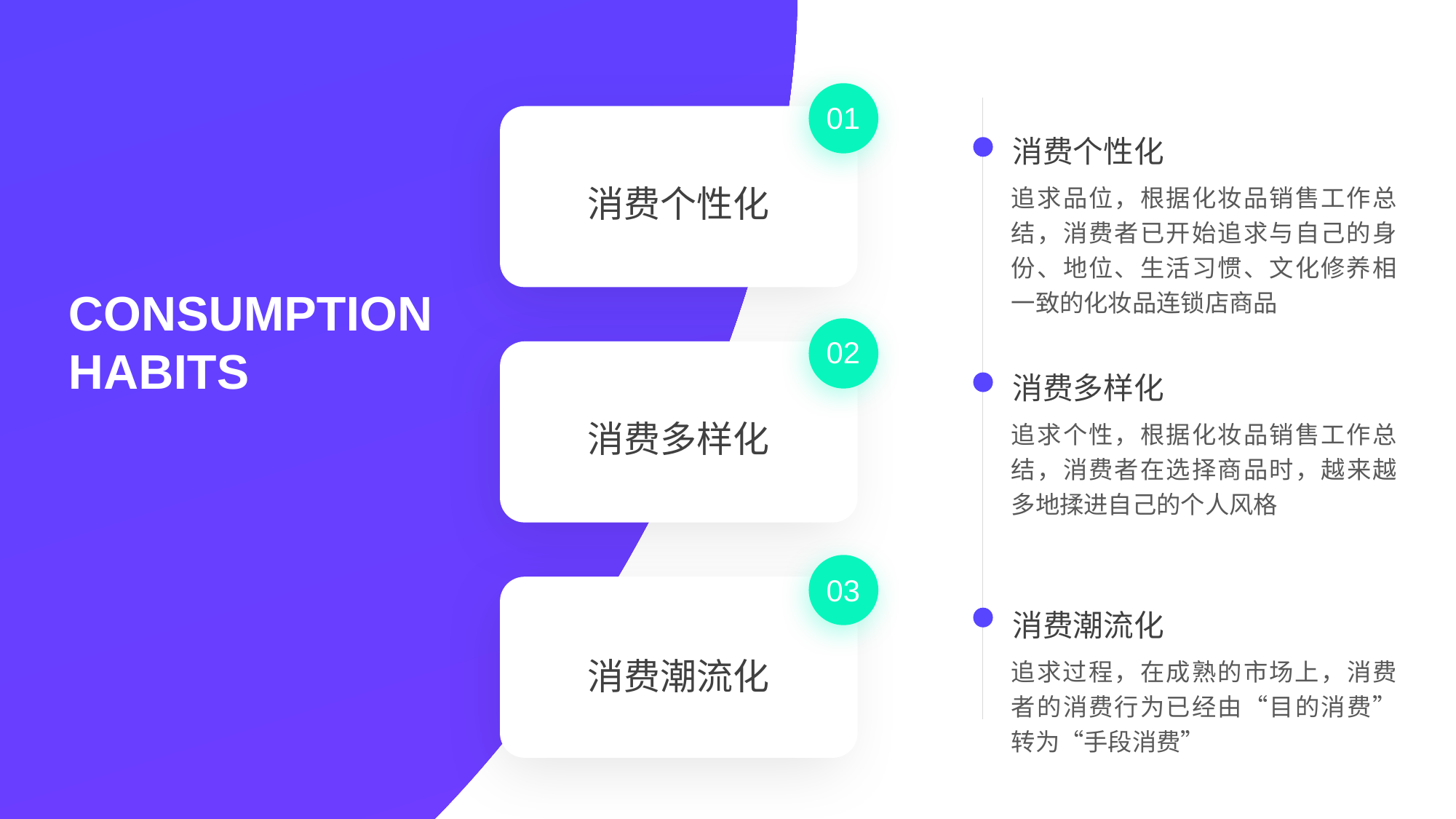

01

消费个性化

消费个性化
追求品位，根据化妆品销售工作总结，消费者已开始追求与自己的身份、地位、生活习惯、文化修养相一致的化妆品连锁店商品
CONSUMPTION
HABITS

02

消费多样化

消费多样化
追求个性，根据化妆品销售工作总结，消费者在选择商品时，越来越多地揉进自己的个人风格

03

消费潮流化

消费潮流化
追求过程，在成熟的市场上，消费者的消费行为已经由“目的消费”转为“手段消费”